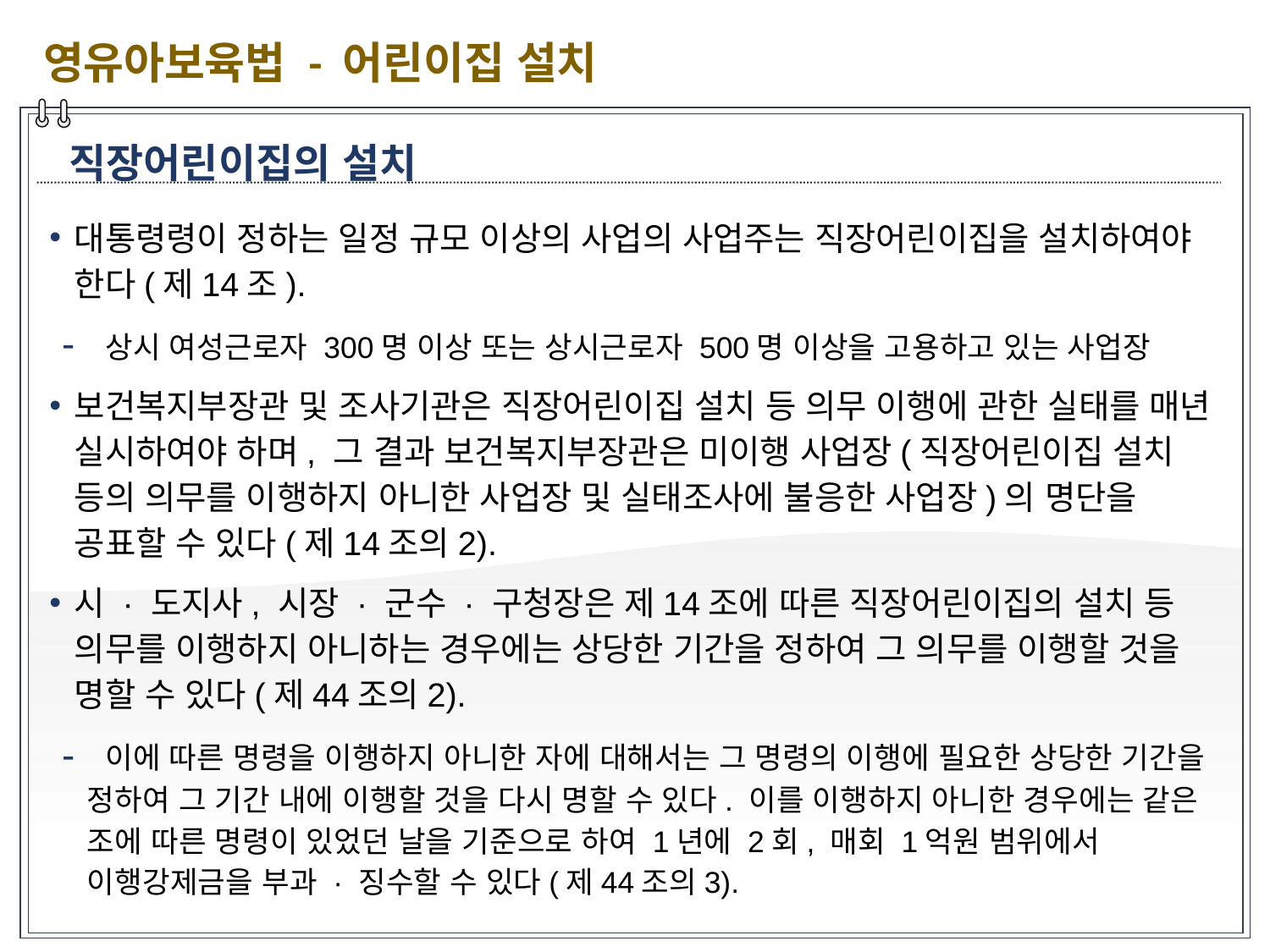

영유아보육법 - 어린이집 설치

직장어린이집의 설치

대통령령이 정하는 일정 규모 이상의 사업의 사업주는 직장어린이집을 설치하여야 한다(제14조).
 상시 여성근로자 300명 이상 또는 상시근로자 500명 이상을 고용하고 있는 사업장
보건복지부장관 및 조사기관은 직장어린이집 설치 등 의무 이행에 관한 실태를 매년 실시하여야 하며, 그 결과 보건복지부장관은 미이행 사업장(직장어린이집 설치 등의 의무를 이행하지 아니한 사업장 및 실태조사에 불응한 사업장)의 명단을 공표할 수 있다(제14조의2).
시 · 도지사, 시장 · 군수 · 구청장은 제14조에 따른 직장어린이집의 설치 등 의무를 이행하지 아니하는 경우에는 상당한 기간을 정하여 그 의무를 이행할 것을 명할 수 있다(제44조의2).
 이에 따른 명령을 이행하지 아니한 자에 대해서는 그 명령의 이행에 필요한 상당한 기간을 정하여 그 기간 내에 이행할 것을 다시 명할 수 있다. 이를 이행하지 아니한 경우에는 같은 조에 따른 명령이 있었던 날을 기준으로 하여 1년에 2회, 매회 1억원 범위에서 이행강제금을 부과 · 징수할 수 있다(제44조의3).